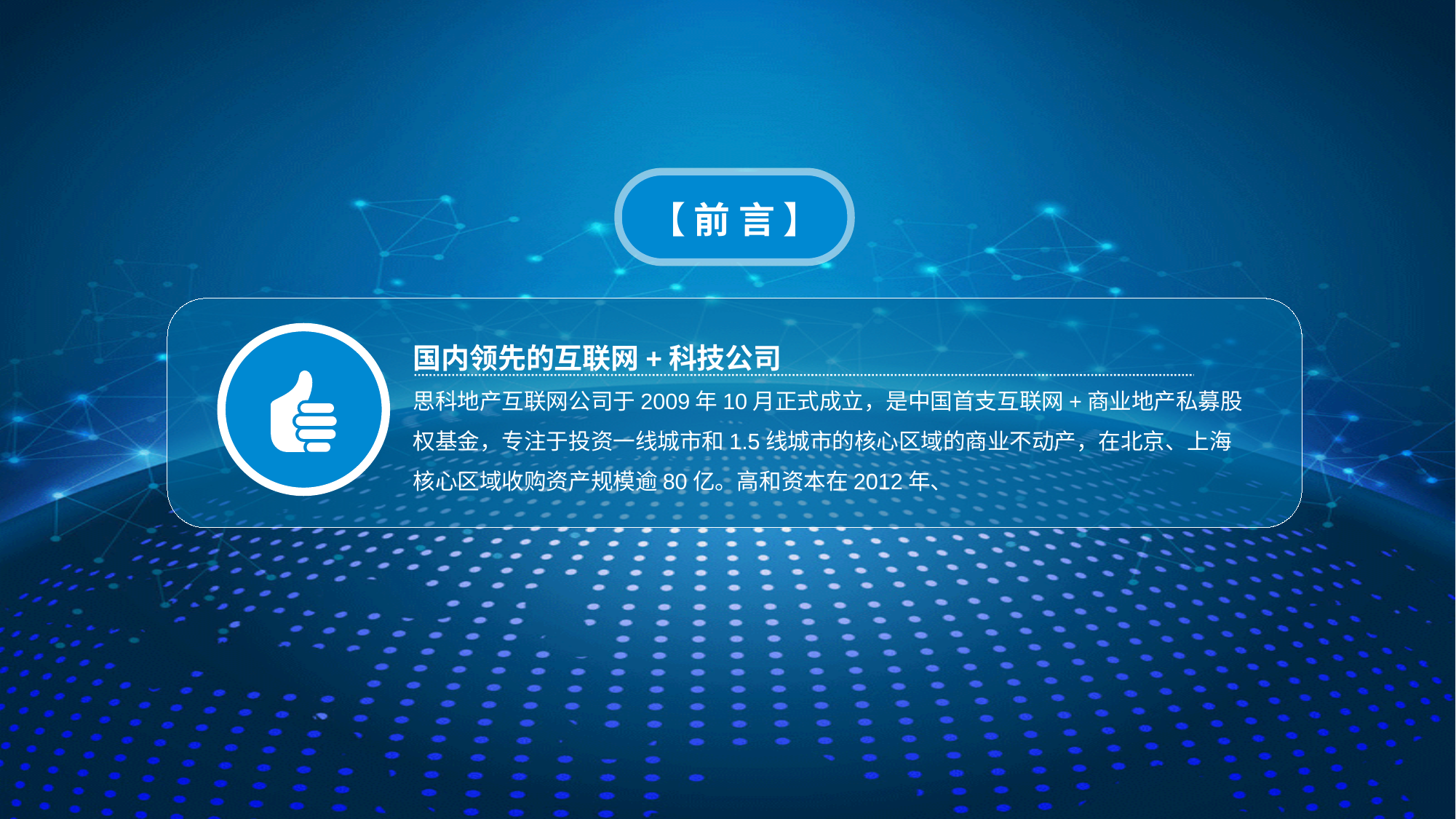

【 前 言 】

国内领先的互联网+科技公司
思科地产互联网公司于2009年10月正式成立，是中国首支互联网+商业地产私募股权基金，专注于投资一线城市和1.5线城市的核心区域的商业不动产，在北京、上海核心区域收购资产规模逾80亿。高和资本在2012年、